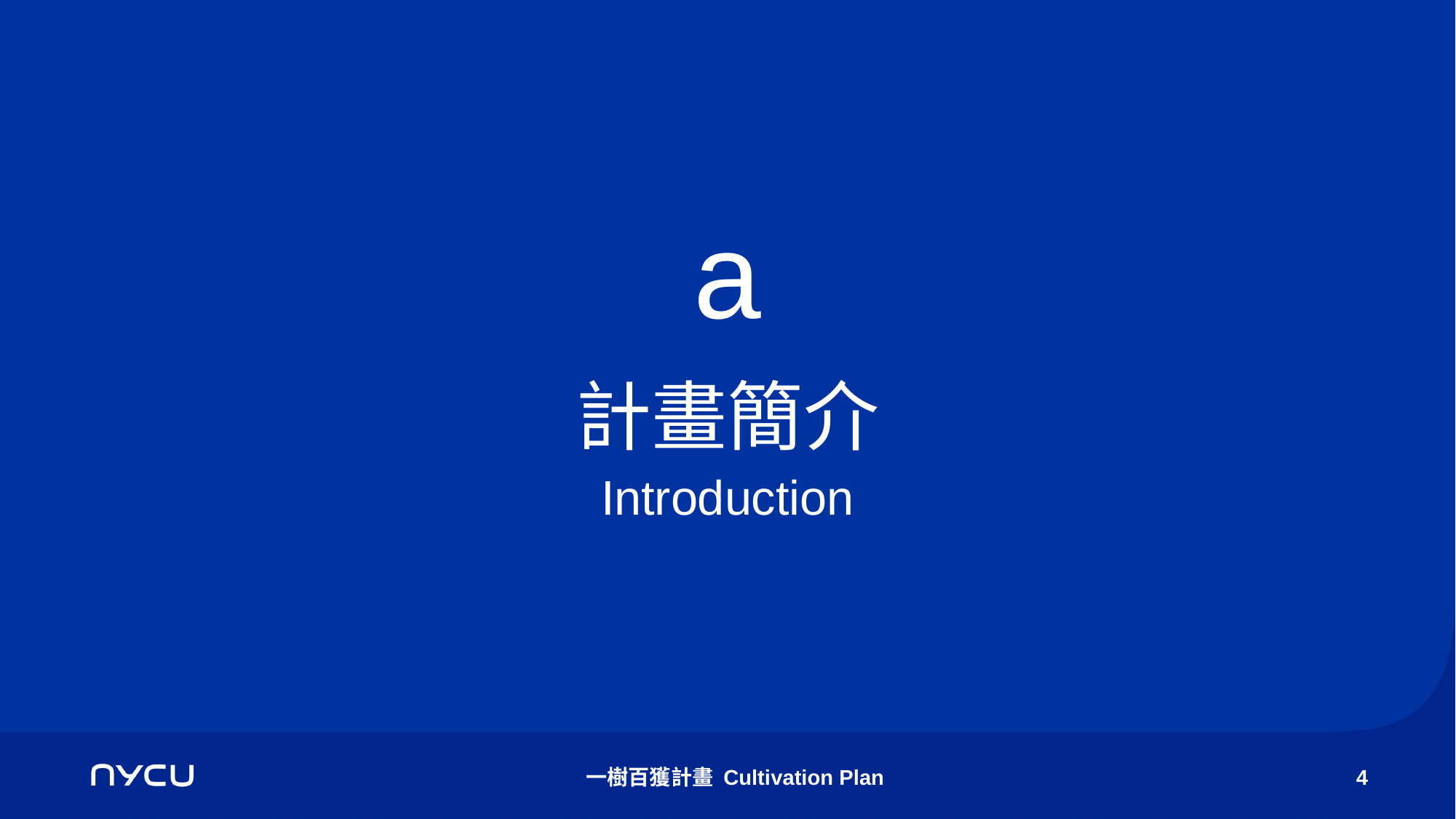

a
計畫簡介
Introduction
  一樹百獲計畫 Cultivation Plan
4